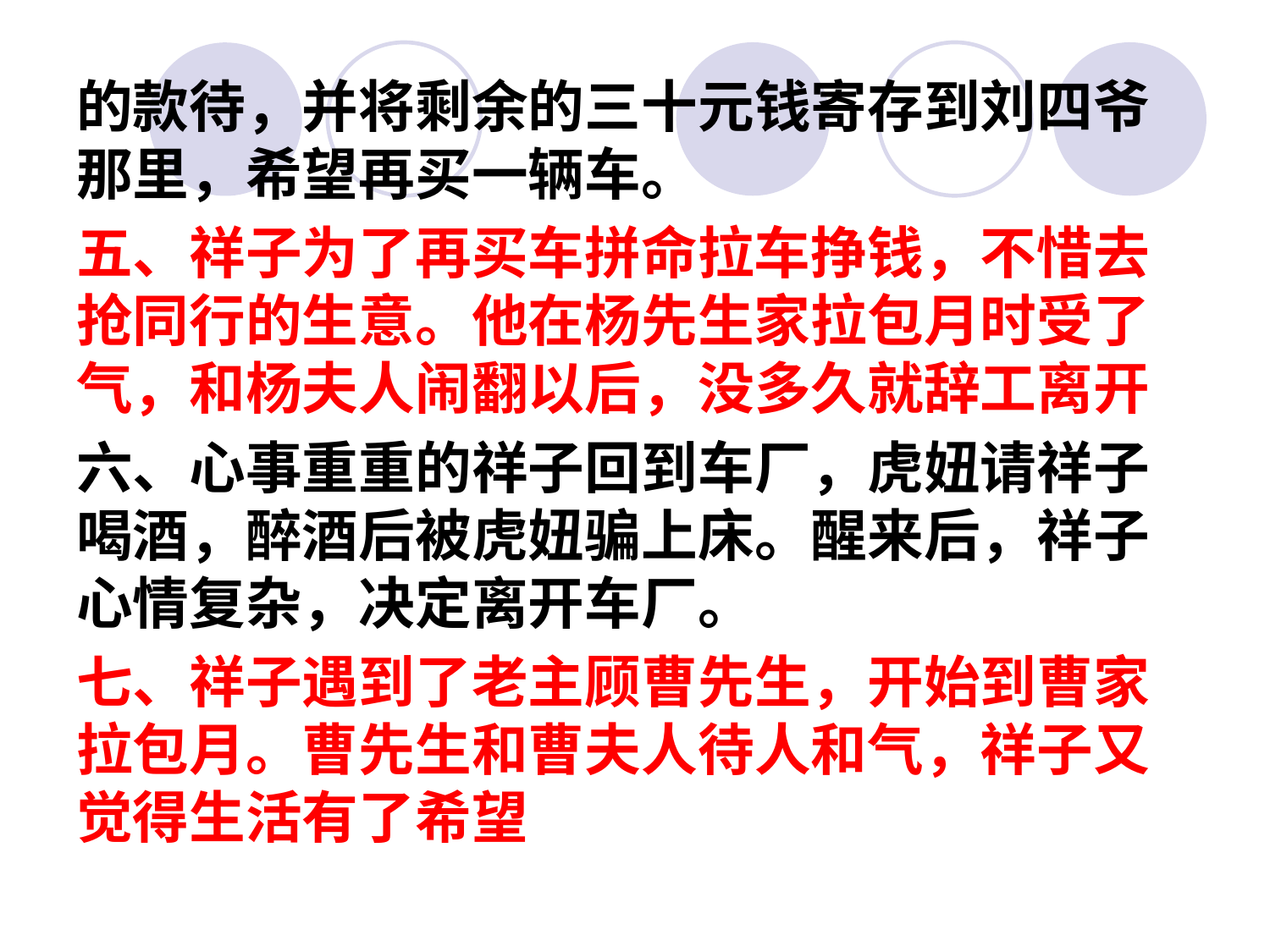

的款待，并将剩余的三十元钱寄存到刘四爷那里，希望再买一辆车。
五、祥子为了再买车拼命拉车挣钱，不惜去抢同行的生意。他在杨先生家拉包月时受了气，和杨夫人闹翻以后，没多久就辞工离开
六、心事重重的祥子回到车厂，虎妞请祥子喝酒，醉酒后被虎妞骗上床。醒来后，祥子心情复杂，决定离开车厂。
七、祥子遇到了老主顾曹先生，开始到曹家拉包月。曹先生和曹夫人待人和气，祥子又觉得生活有了希望